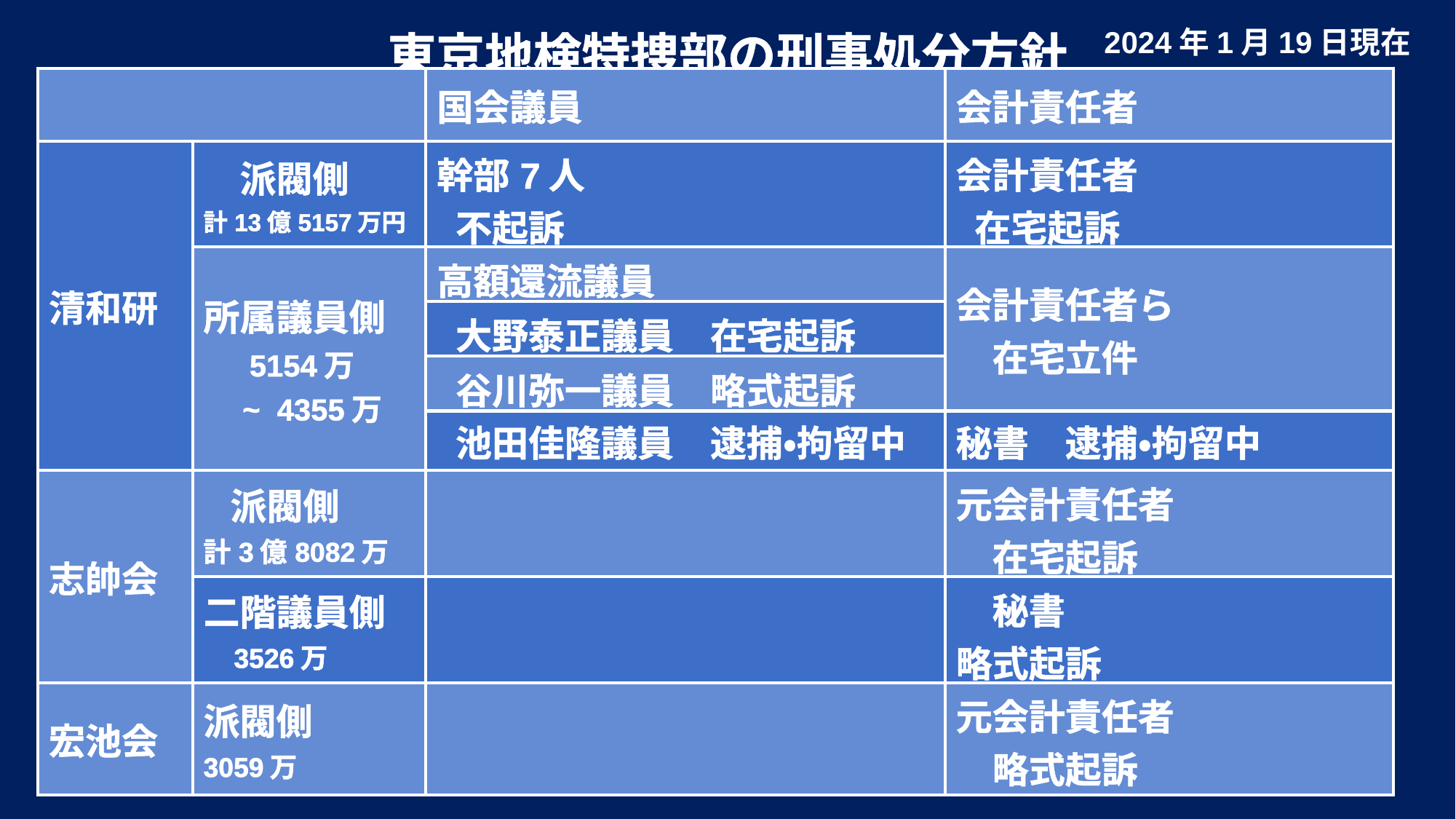

東京地検特捜部の刑事処分方針
2024年1月19日現在
|  |  | 国会議員 | 会計責任者 |
| --- | --- | --- | --- |
| 清和研 | 派閥側 計13億5157万円 | 幹部7人 不起訴 | 会計責任者 在宅起訴 |
|  | 所属議員側 　 5154万　　~ 4355万 | 高額還流議員 | 会計責任者ら 　在宅立件 |
|  |  | 大野泰正議員　在宅起訴 | 在宅で立件 |
|  |  | 谷川弥一議員　略式起訴 |  |
|  |  | 池田佳隆議員　逮捕・拘留中 | 秘書　逮捕・拘留中 |
| 志帥会 | 派閥側 計3億8082万 |  | 元会計責任者 　在宅起訴 |
|  | 二階議員側 3526万 |  | 秘書 略式起訴 |
| 宏池会 | 派閥側 3059万 |  | 元会計責任者 　略式起訴 |